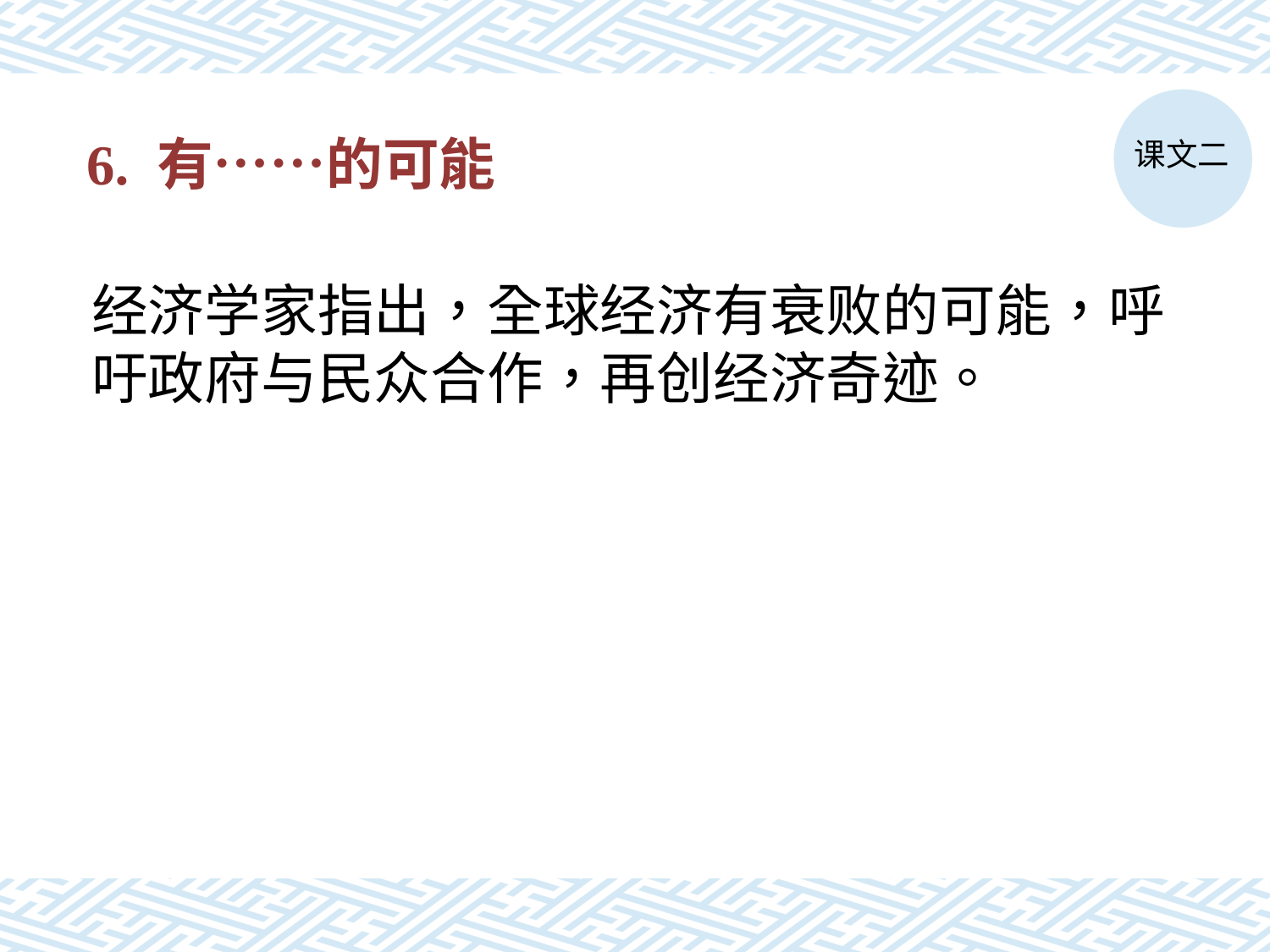

课文二
# 6. 有……的可能
经济学家指出，全球经济有衰败的可能，呼吁政府与民众合作，再创经济奇迹。